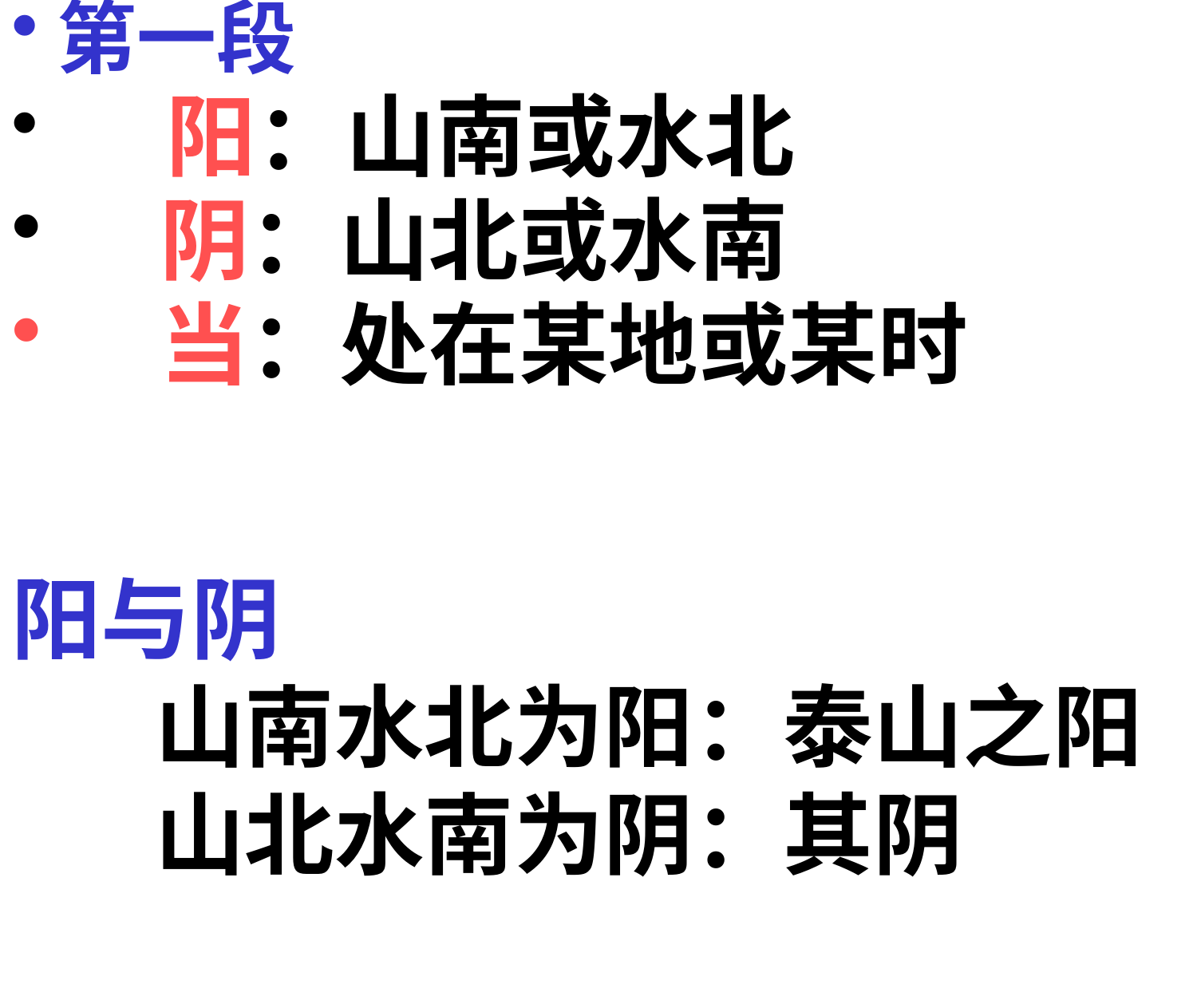

第一段
     阳：山南或水北
    阴：山北或水南
    当：处在某地或某时
阳与阴
      山南水北为阳：泰山之阳
      山北水南为阴：其阴